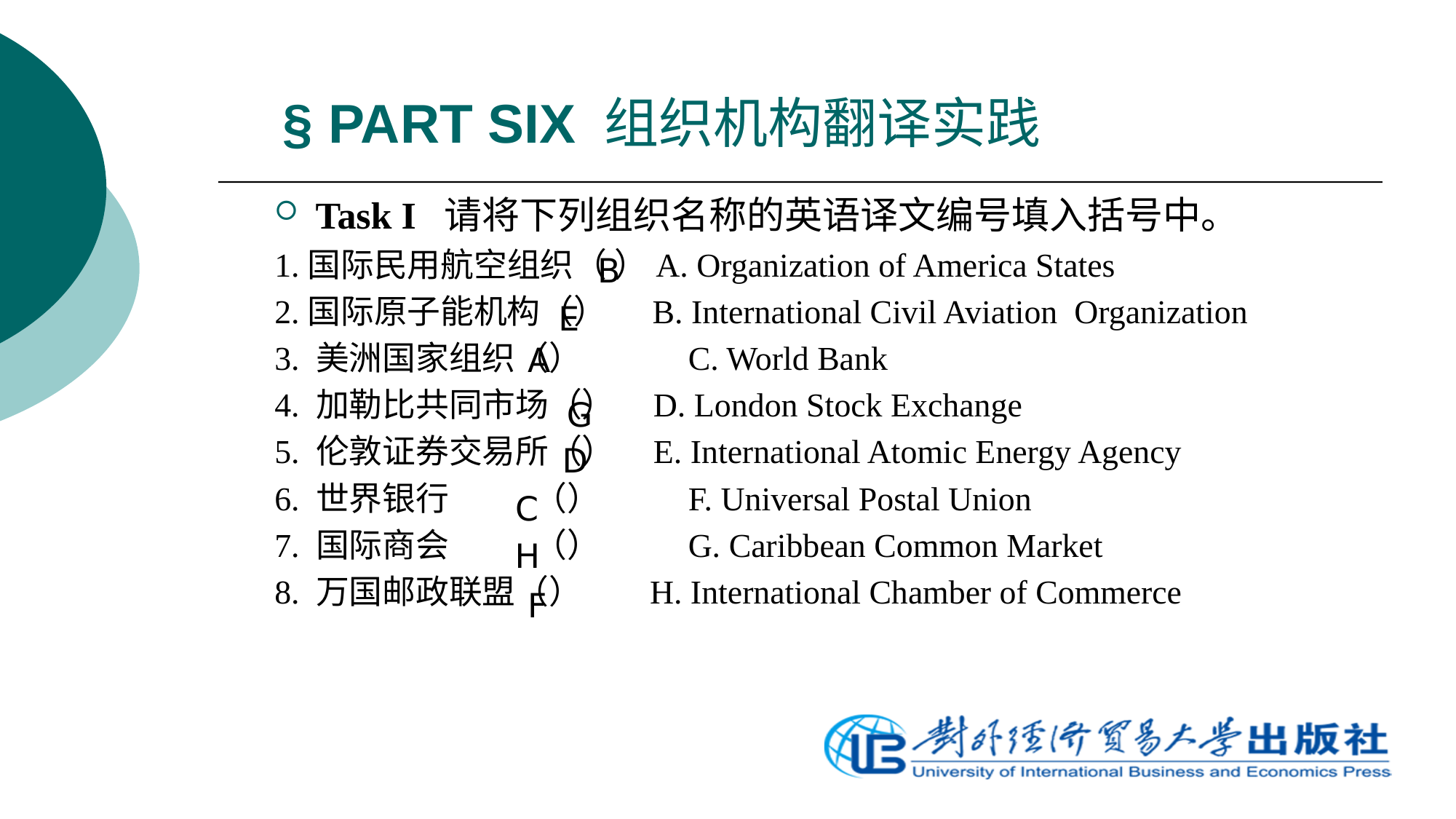

# § PART SIX 组织机构翻译实践
Task I  请将下列组织名称的英语译文编号填入括号中。
1.国际民用航空组织（ ）A. Organization of America States
2.国际原子能机构（）     B. International Civil Aviation  Organization
3. 美洲国家组织（） 	     C. World Bank
4. 加勒比共同市场（）    D. London Stock Exchange
5. 伦敦证券交易所（）    E. International Atomic Energy Agency
6. 世界银行	（） 	     F. Universal Postal Union
7. 国际商会	（） 	     G. Caribbean Common Market
8. 万国邮政联盟（）        H. International Chamber of Commerce
B
E
 A
G
D
C
H
F